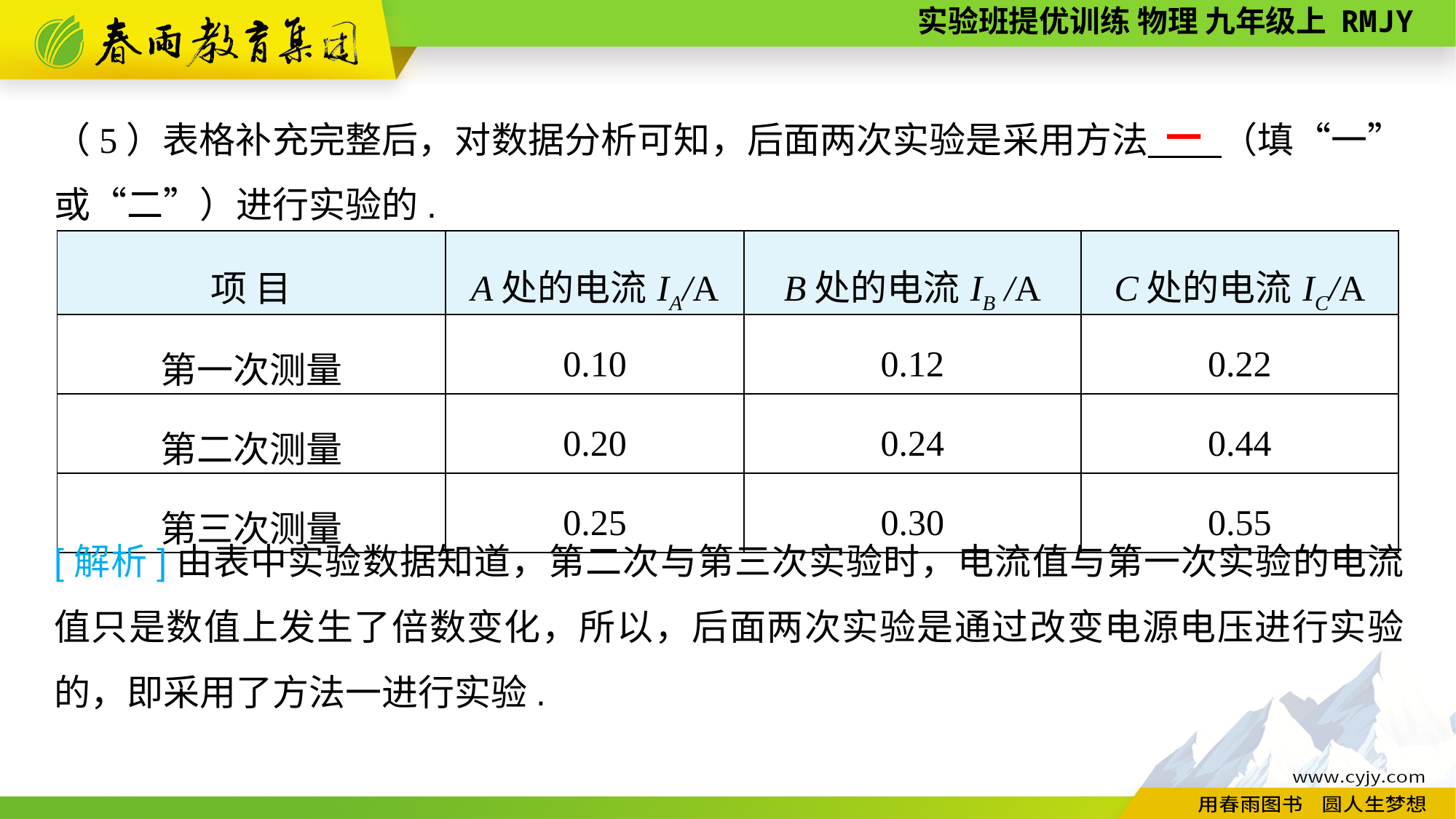

（5）表格补充完整后，对数据分析可知，后面两次实验是采用方法　　（填“一”或“二”）进行实验的.
一
| 项 目 | A处的电流IA/A | B处的电流IB /A | C处的电流IC/A |
| --- | --- | --- | --- |
| 第一次测量 | 0.10 | 0.12 | 0.22 |
| 第二次测量 | 0.20 | 0.24 | 0.44 |
| 第三次测量 | 0.25 | 0.30 | 0.55 |
[解析]由表中实验数据知道，第二次与第三次实验时，电流值与第一次实验的电流值只是数值上发生了倍数变化，所以，后面两次实验是通过改变电源电压进行实验的，即采用了方法一进行实验.